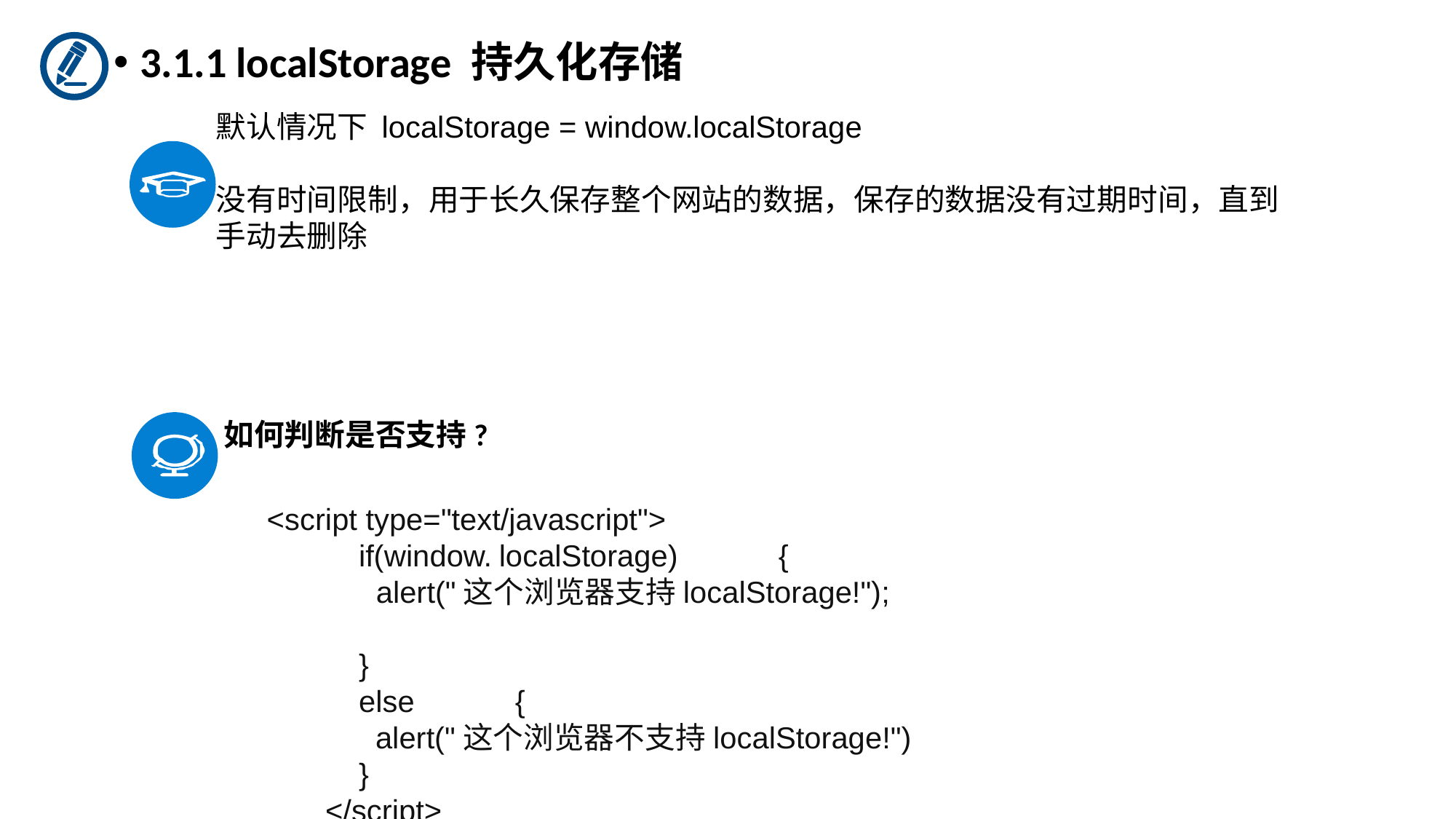

3.1.1 localStorage 持久化存储
默认情况下 localStorage = window.localStorage

没有时间限制，用于长久保存整个网站的数据，保存的数据没有过期时间，直到手动去删除

如何判断是否支持?

 <script type="text/javascript">
            if(window. localStorage)            {
              alert("这个浏览器支持localStorage!");
            }
            else            {
              alert("这个浏览器不支持localStorage!")
            }
        </script>